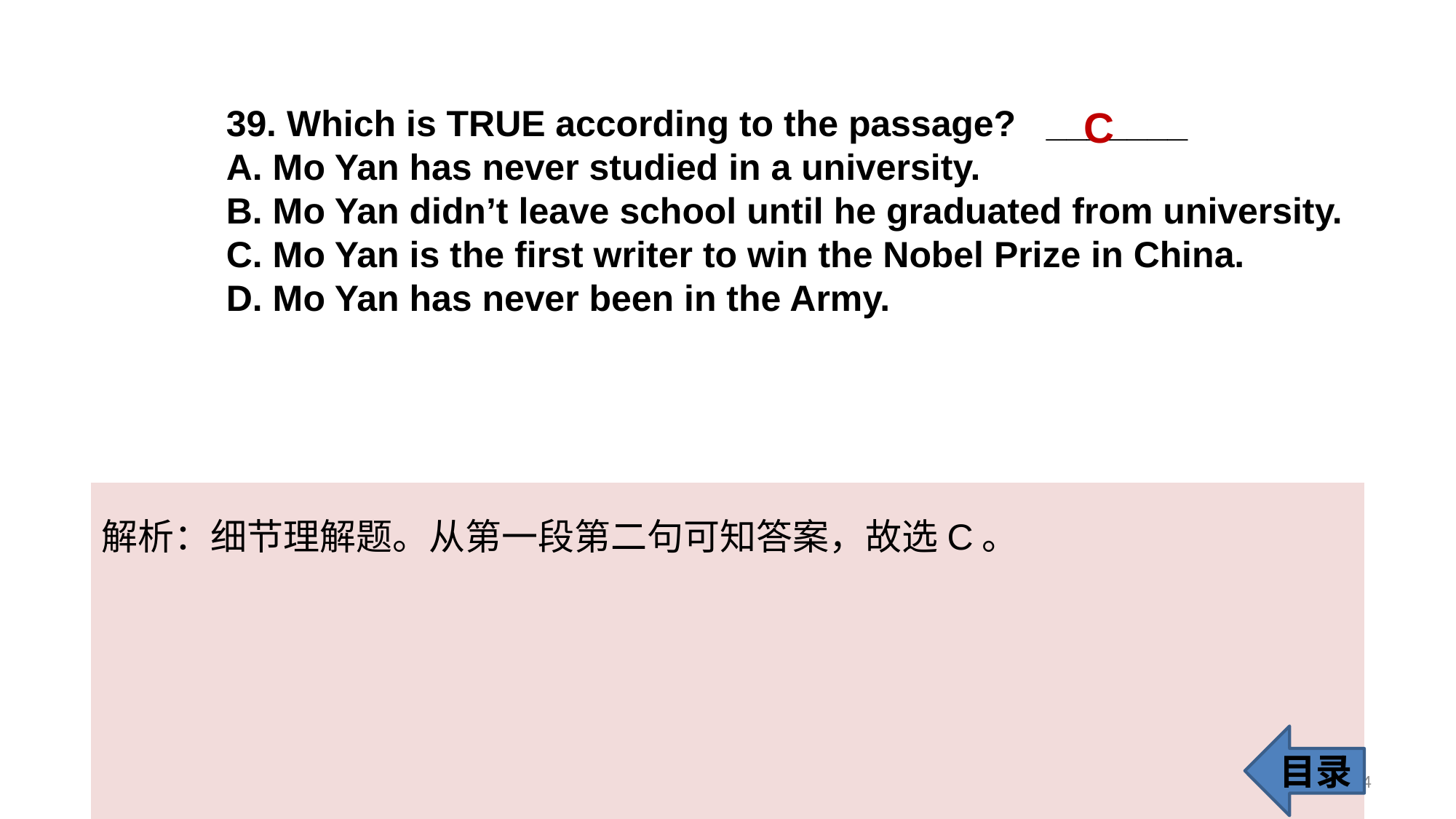

39. Which is TRUE according to the passage?   _______
A. Mo Yan has never studied in a university.
B. Mo Yan didn’t leave school until he graduated from university.
C. Mo Yan is the first writer to win the Nobel Prize in China.
D. Mo Yan has never been in the Army.
C

解析：细节理解题。从第一段第二句可知答案，故选C。

目录
44